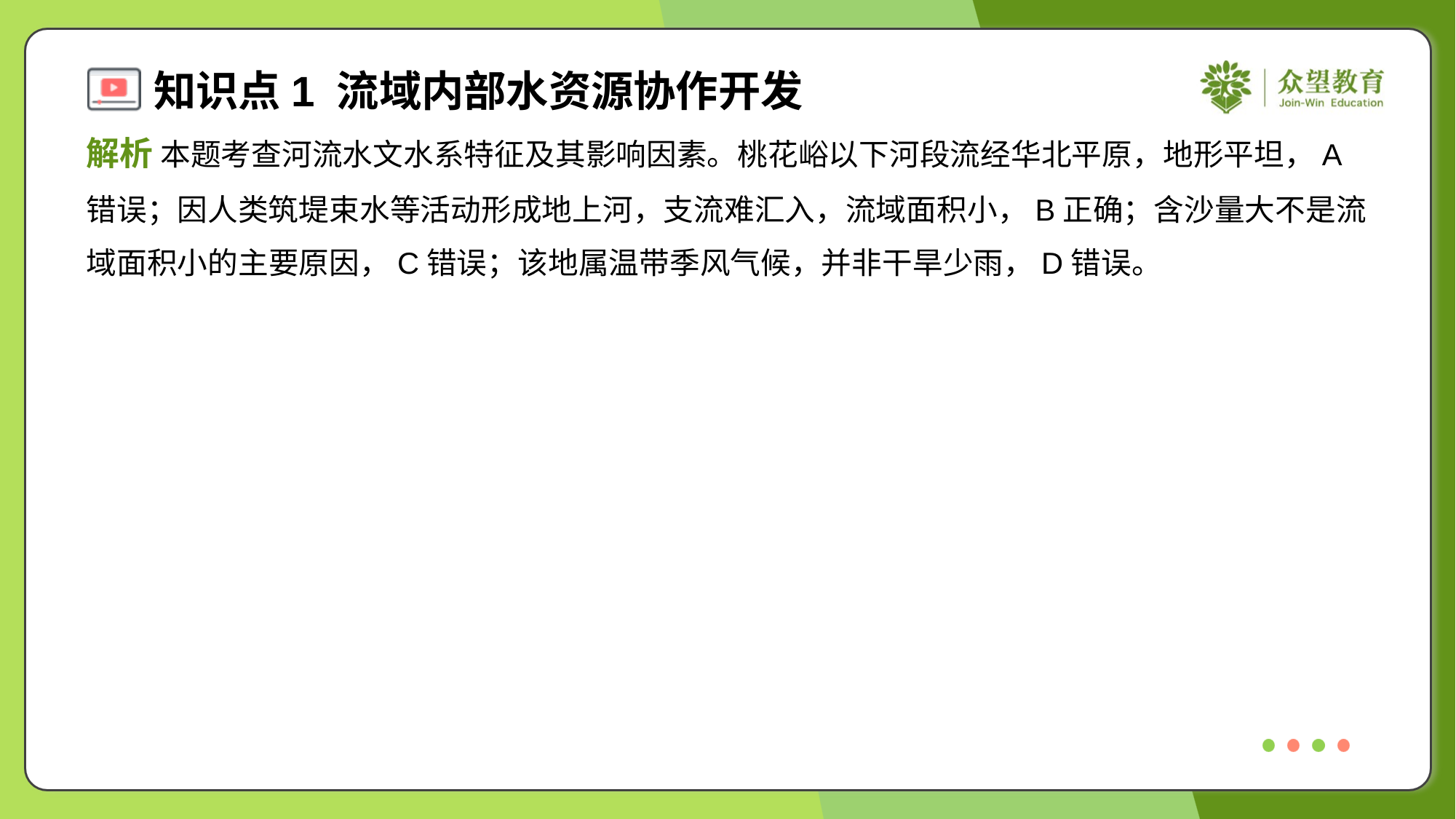

解析 本题考查河流水文水系特征及其影响因素。桃花峪以下河段流经华北平原，地形平坦，A
错误；因人类筑堤束水等活动形成地上河，支流难汇入，流域面积小，B正确；含沙量大不是流
域面积小的主要原因，C错误；该地属温带季风气候，并非干旱少雨，D错误。